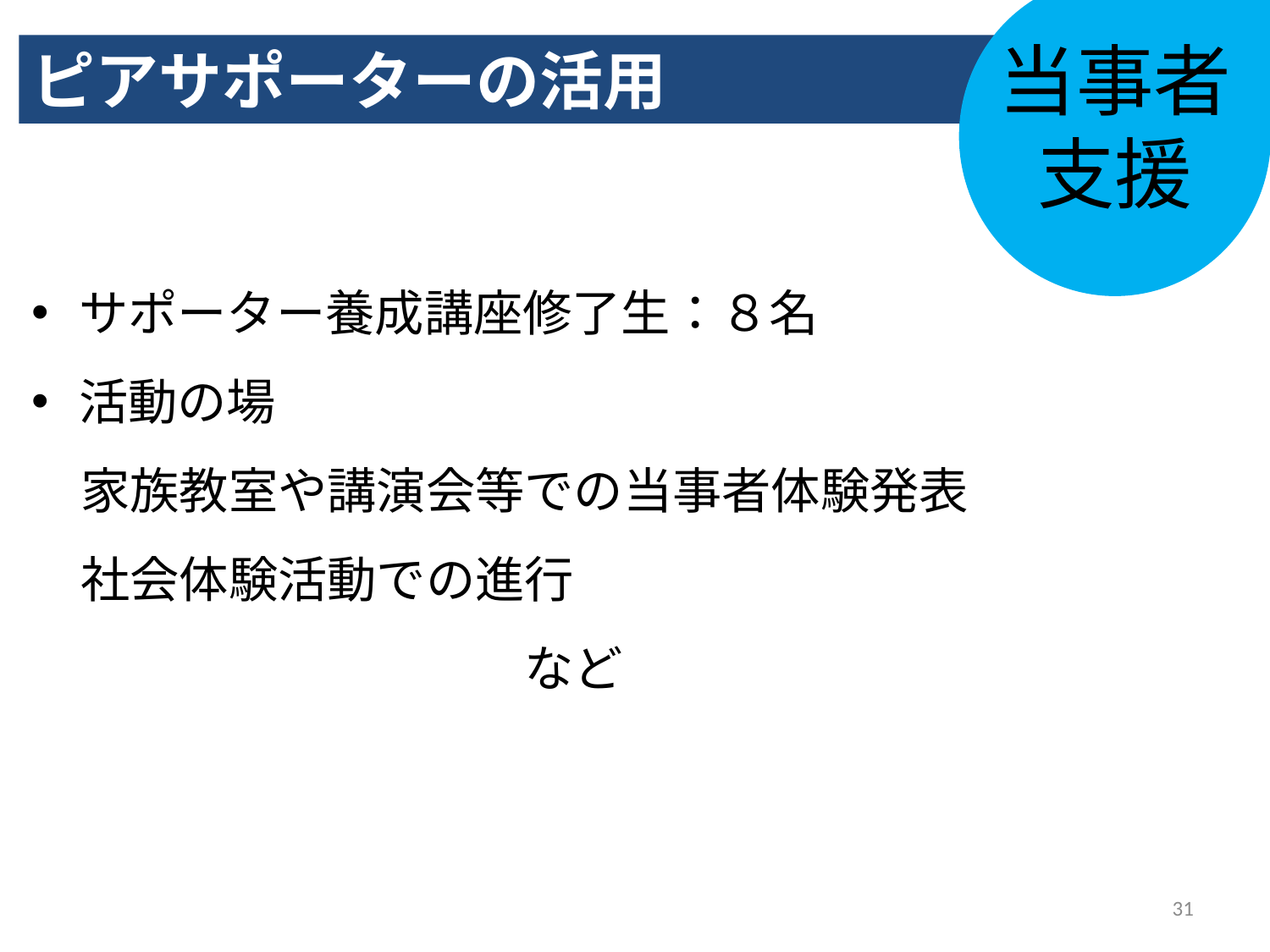

当事者
支援
ピアサポーターの活用
サポーター養成講座修了生：８名
活動の場
　家族教室や講演会等での当事者体験発表
　社会体験活動での進行
　　　　　　　　　　など

31